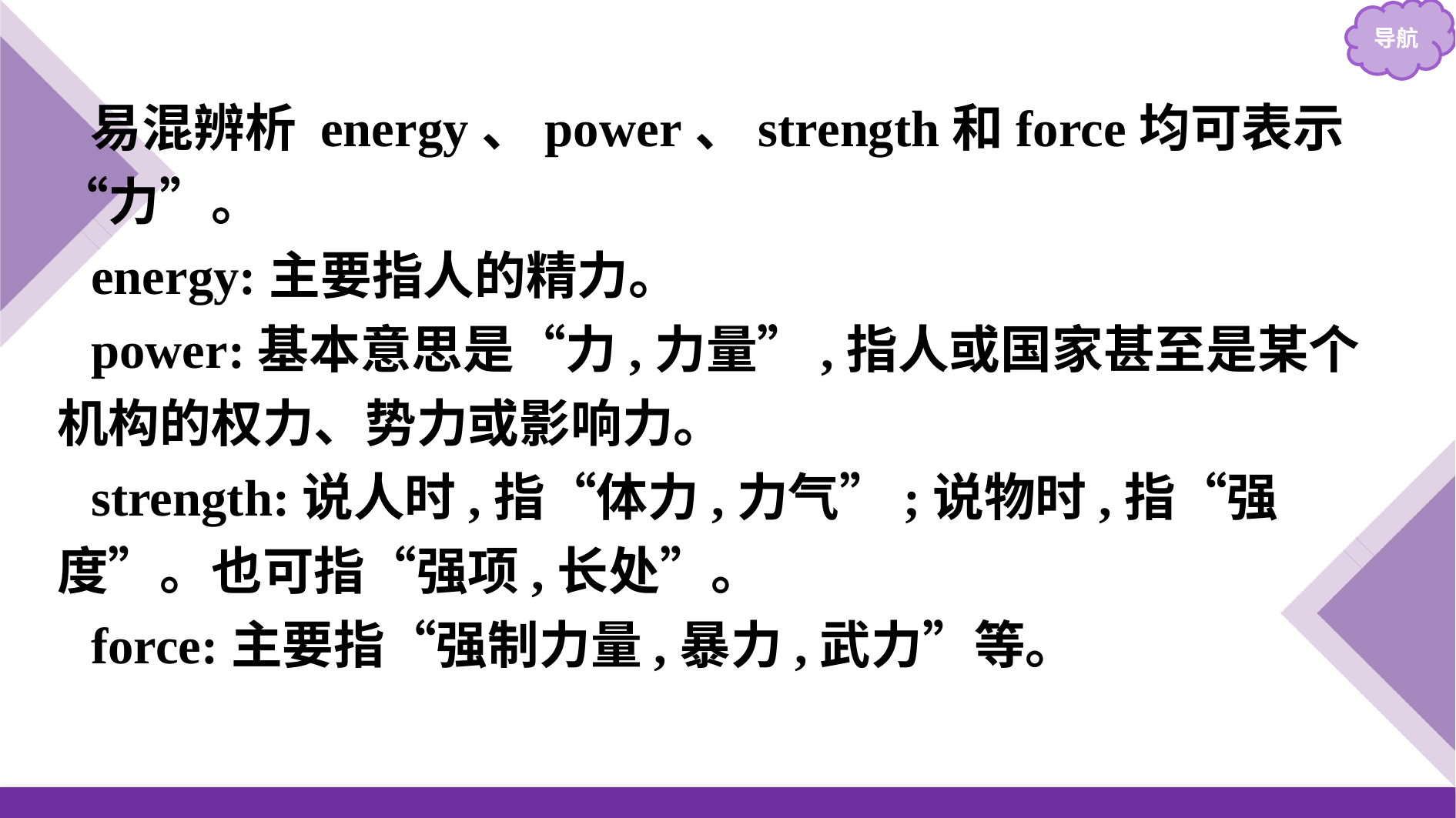

易混辨析 energy、power、strength和force均可表示“力”。
energy:主要指人的精力。
power:基本意思是“力,力量”,指人或国家甚至是某个机构的权力、势力或影响力。
strength:说人时,指“体力,力气”;说物时,指“强度”。也可指“强项,长处”。
force:主要指“强制力量,暴力,武力”等。